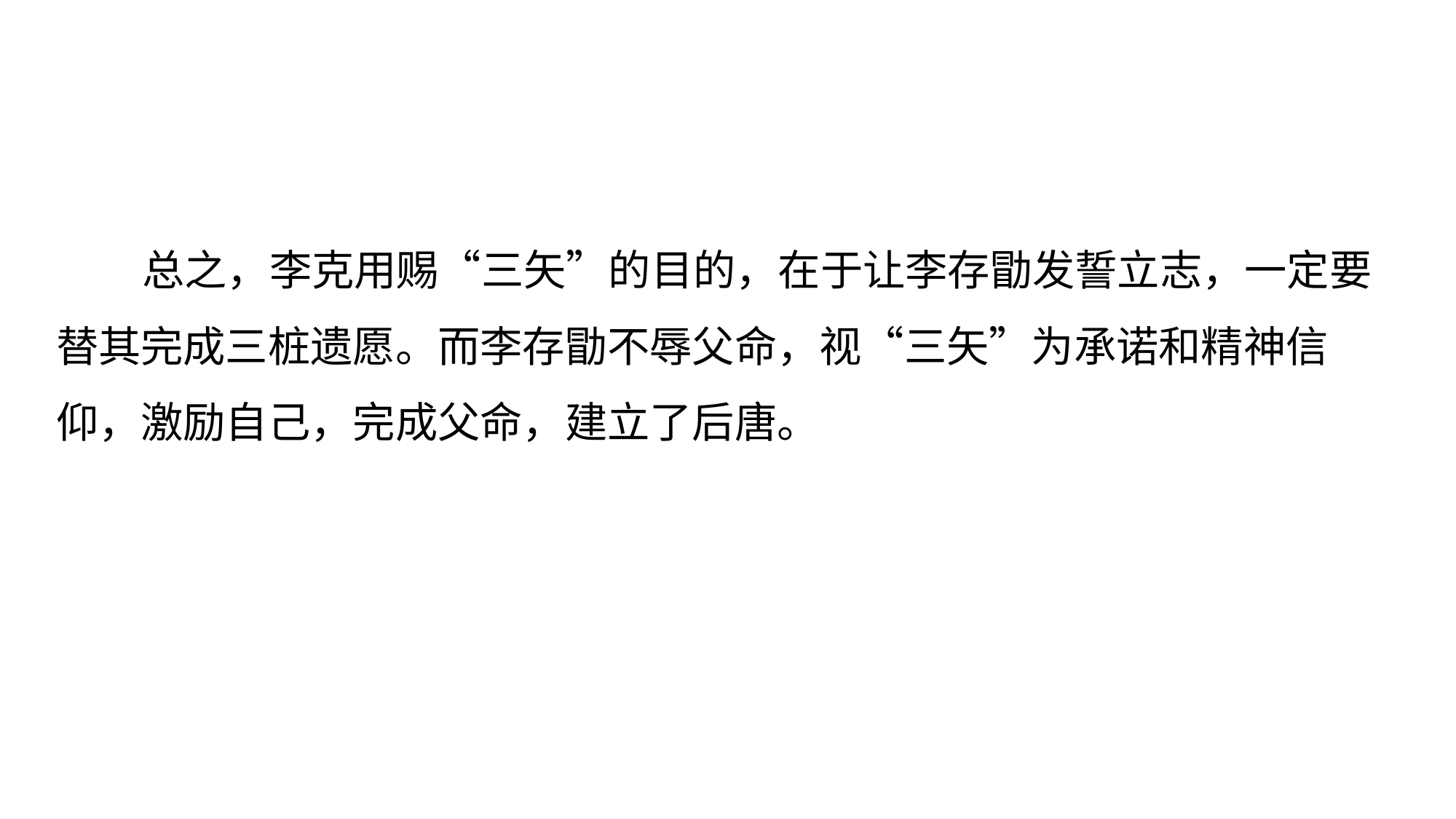

总之，李克用赐“三矢”的目的，在于让李存勖发誓立志，一定要替其完成三桩遗愿。而李存勖不辱父命，视“三矢”为承诺和精神信仰，激励自己，完成父命，建立了后唐。